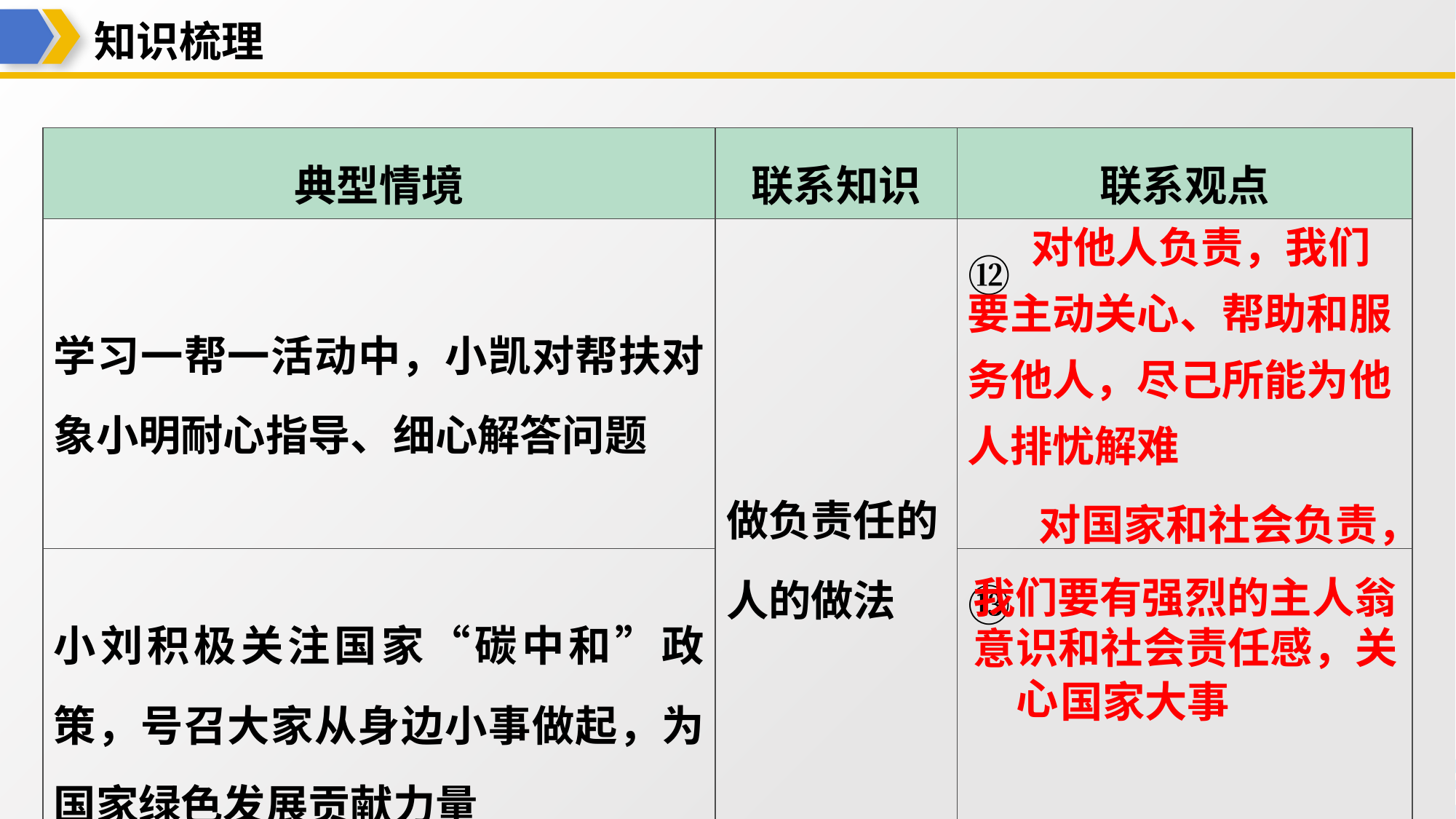

知识梳理
| 典型情境 | 联系知识 | 联系观点 |
| --- | --- | --- |
| 学习一帮一活动中，小凯对帮扶对象小明耐心指导、细心解答问题 | 做负责任的人的做法 | ⑫ 对他人负责，我们 要主动关心、帮助和服 务他人，尽己所能为他 人排忧解难 |
| 小刘积极关注国家“碳中和”政策，号召大家从身边小事做起，为国家绿色发展贡献力量 |  | ⑬ 对国家和社会负 责，我们要有强烈的主 人翁意识和社会责任 感，关心国家大事 |
注：根据所给的典型情境及知识角度，填写对应的教材观点。
对他人负责，我们
要主动关心、帮助和服
务他人，尽己所能为他
人排忧解难
对国家和社会负责，
我们要有强烈的主人翁
意
识和社会责任感，关
心
国家大事